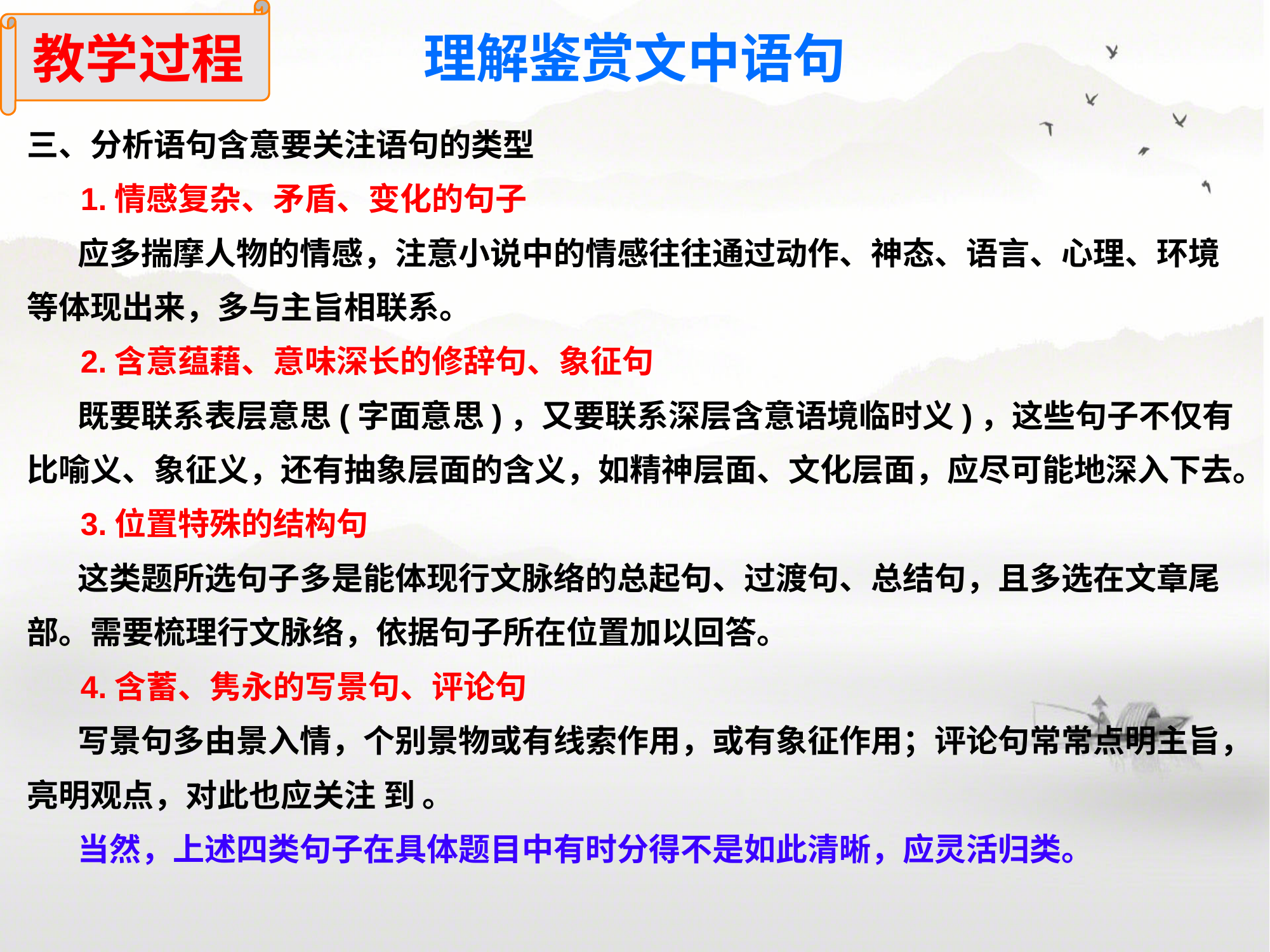

教学过程
理解鉴赏文中语句
三、分析语句含意要关注语句的类型
      1.情感复杂、矛盾、变化的句子
      应多揣摩人物的情感，注意小说中的情感往往通过动作、神态、语言、心理、环境等体现出来，多与主旨相联系。
      2.含意蕴藉、意味深长的修辞句、象征句
      既要联系表层意思(字面意思)，又要联系深层含意语境临时义)，这些句子不仅有比喻义、象征义，还有抽象层面的含义，如精神层面、文化层面，应尽可能地深入下去。
      3.位置特殊的结构句
      这类题所选句子多是能体现行文脉络的总起句、过渡句、总结句，且多选在文章尾部。需要梳理行文脉络，依据句子所在位置加以回答。
      4.含蓄、隽永的写景句、评论句
      写景句多由景入情，个别景物或有线索作用，或有象征作用；评论句常常点明主旨，亮明观点，对此也应关注 到 。
      当然，上述四类句子在具体题目中有时分得不是如此清晰，应灵活归类。